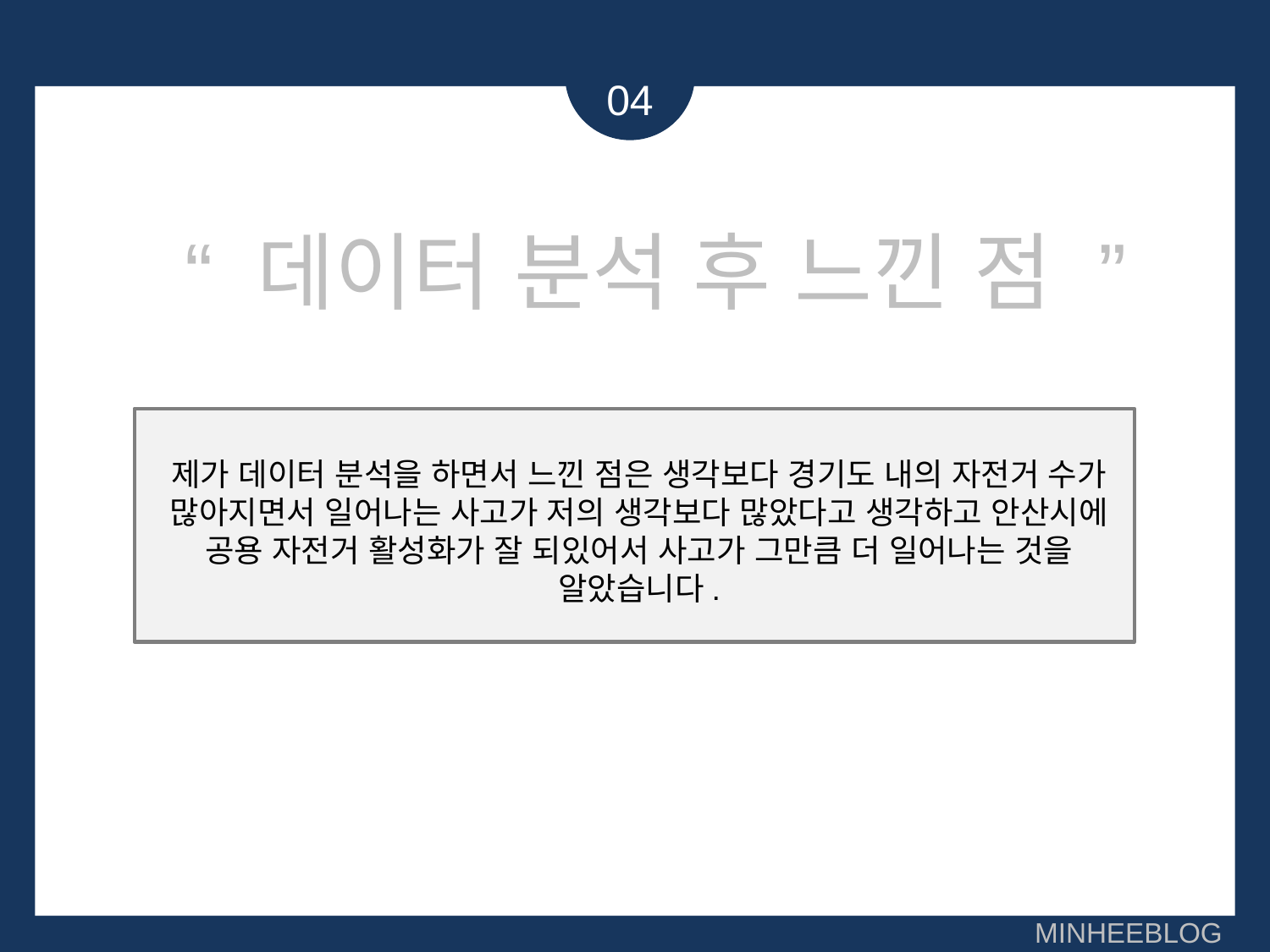

04

“ 데이터 분석 후 느낀 점  ”

제가 데이터 분석을 하면서 느낀 점은 생각보다 경기도 내의 자전거 수가 많아지면서 일어나는 사고가 저의 생각보다 많았다고 생각하고 안산시에 공용 자전거 활성화가 잘 되있어서 사고가 그만큼 더 일어나는 것을 알았습니다.
MINHEEBLOG